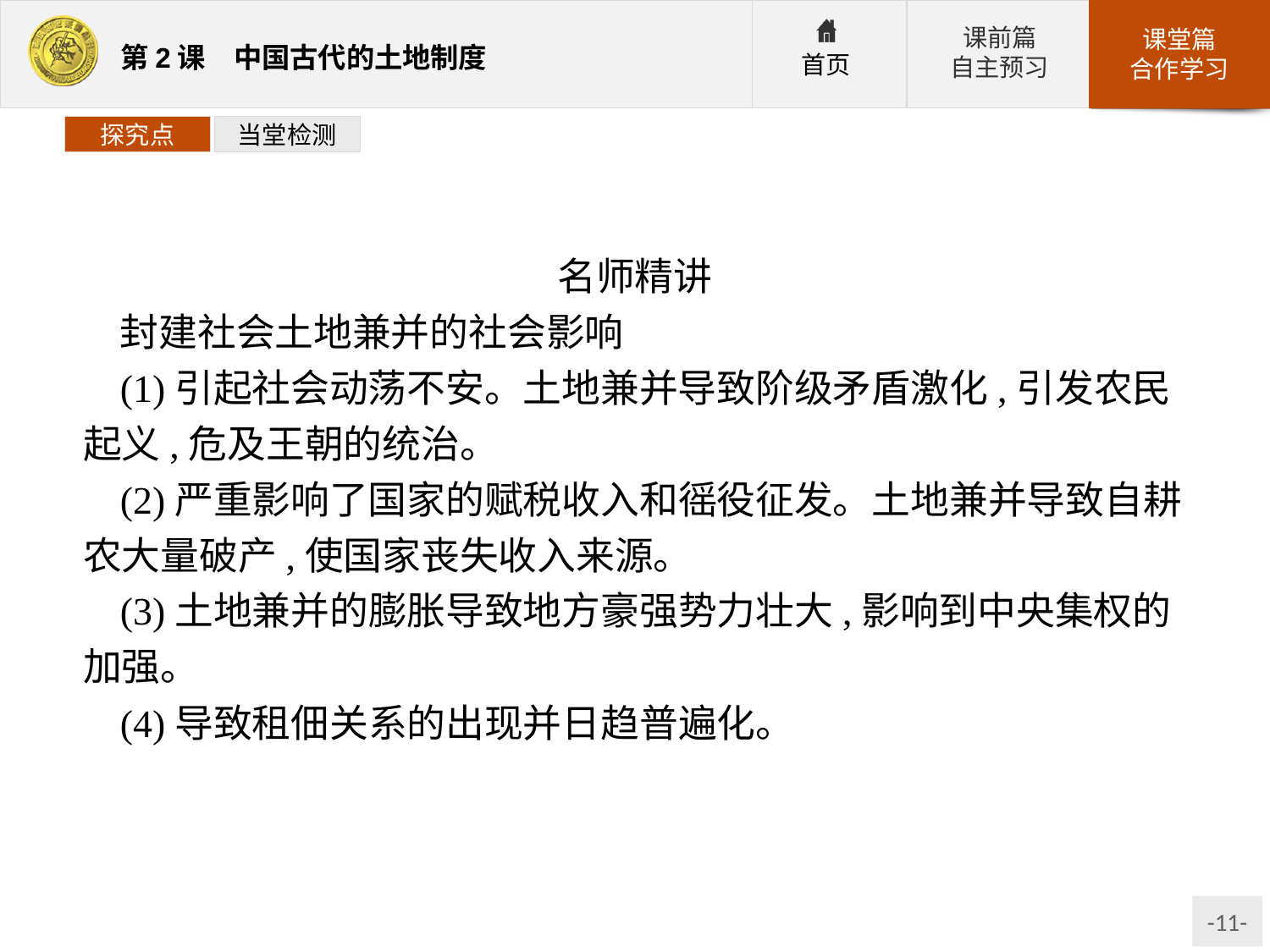

探究点
当堂检测
名师精讲
封建社会土地兼并的社会影响
(1)引起社会动荡不安。土地兼并导致阶级矛盾激化,引发农民起义,危及王朝的统治。
(2)严重影响了国家的赋税收入和徭役征发。土地兼并导致自耕农大量破产,使国家丧失收入来源。
(3)土地兼并的膨胀导致地方豪强势力壮大,影响到中央集权的加强。
(4)导致租佃关系的出现并日趋普遍化。